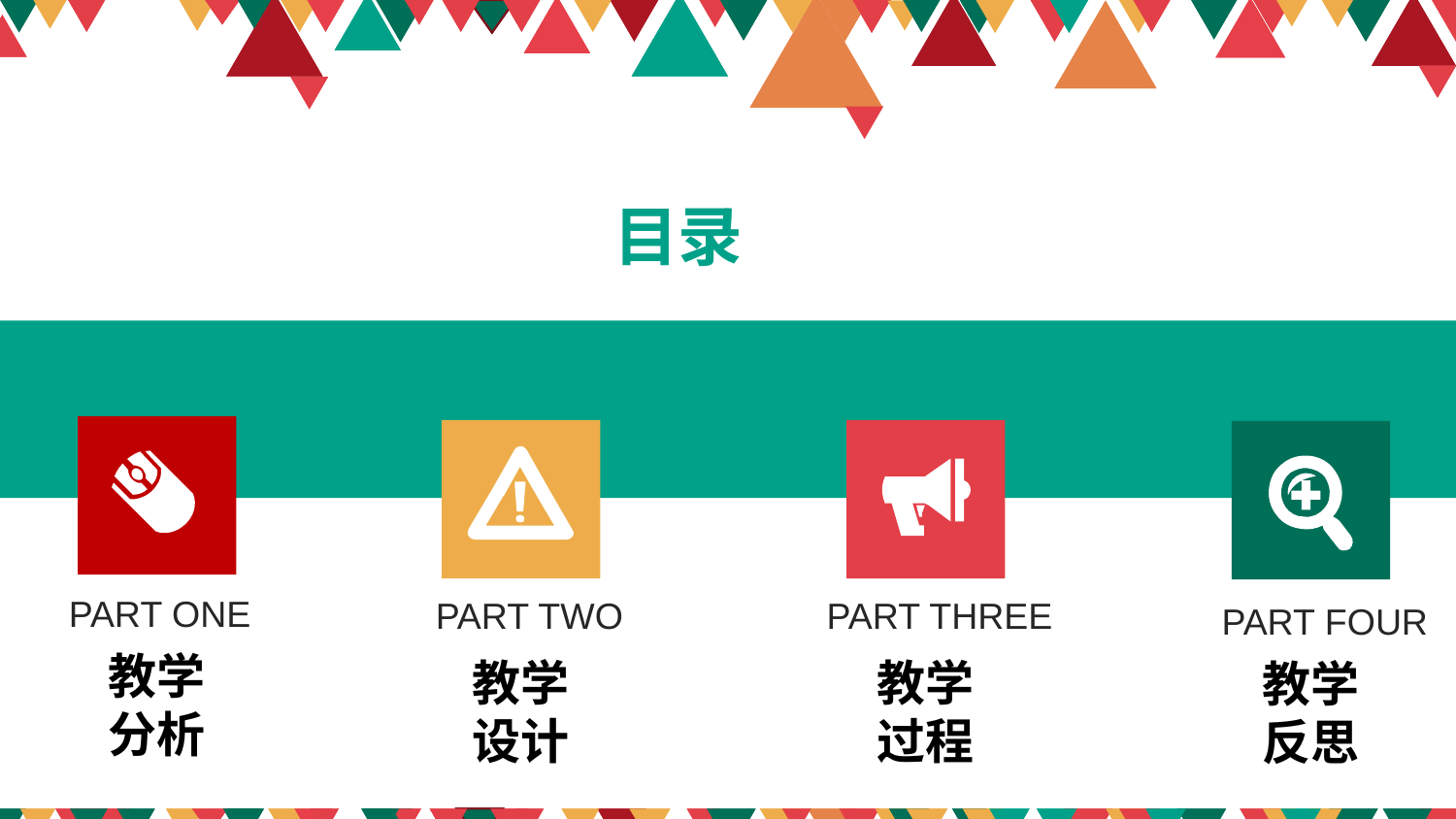

目录

PART ONE
教学分析

PART TWO
教学设计

PART THREE
教学过程

PART FOUR
教学反思